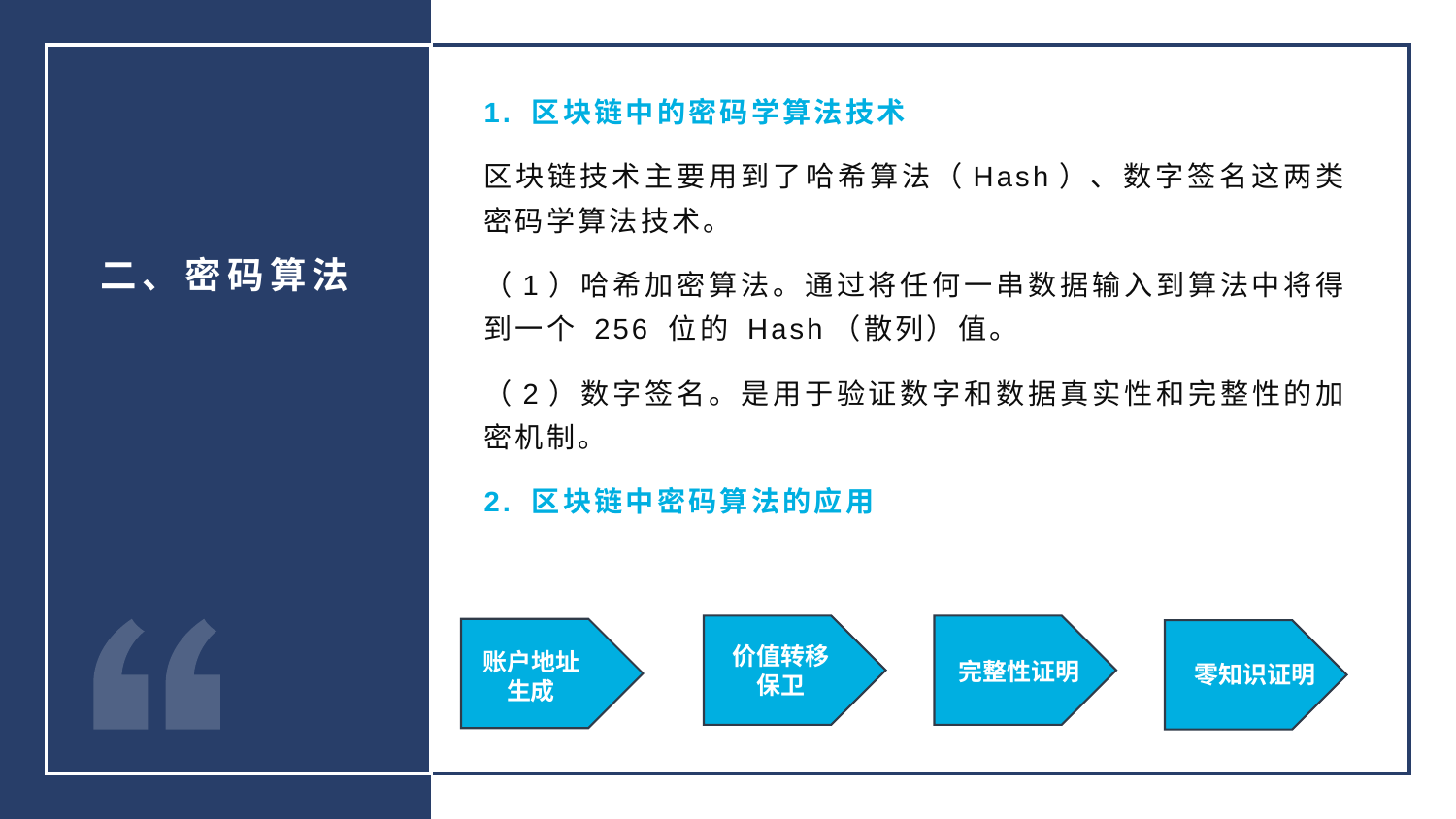

1. 区块链中的密码学算法技术
区块链技术主要用到了哈希算法（Hash）、数字签名这两类密码学算法技术。
（1）哈希加密算法。通过将任何一串数据输入到算法中将得到一个 256 位的 Hash（散列）值。
（2）数字签名。是用于验证数字和数据真实性和完整性的加密机制。
2. 区块链中密码算法的应用
二、密码算法

价值转移
保卫
账户地址
生成
完整性证明
零知识证明